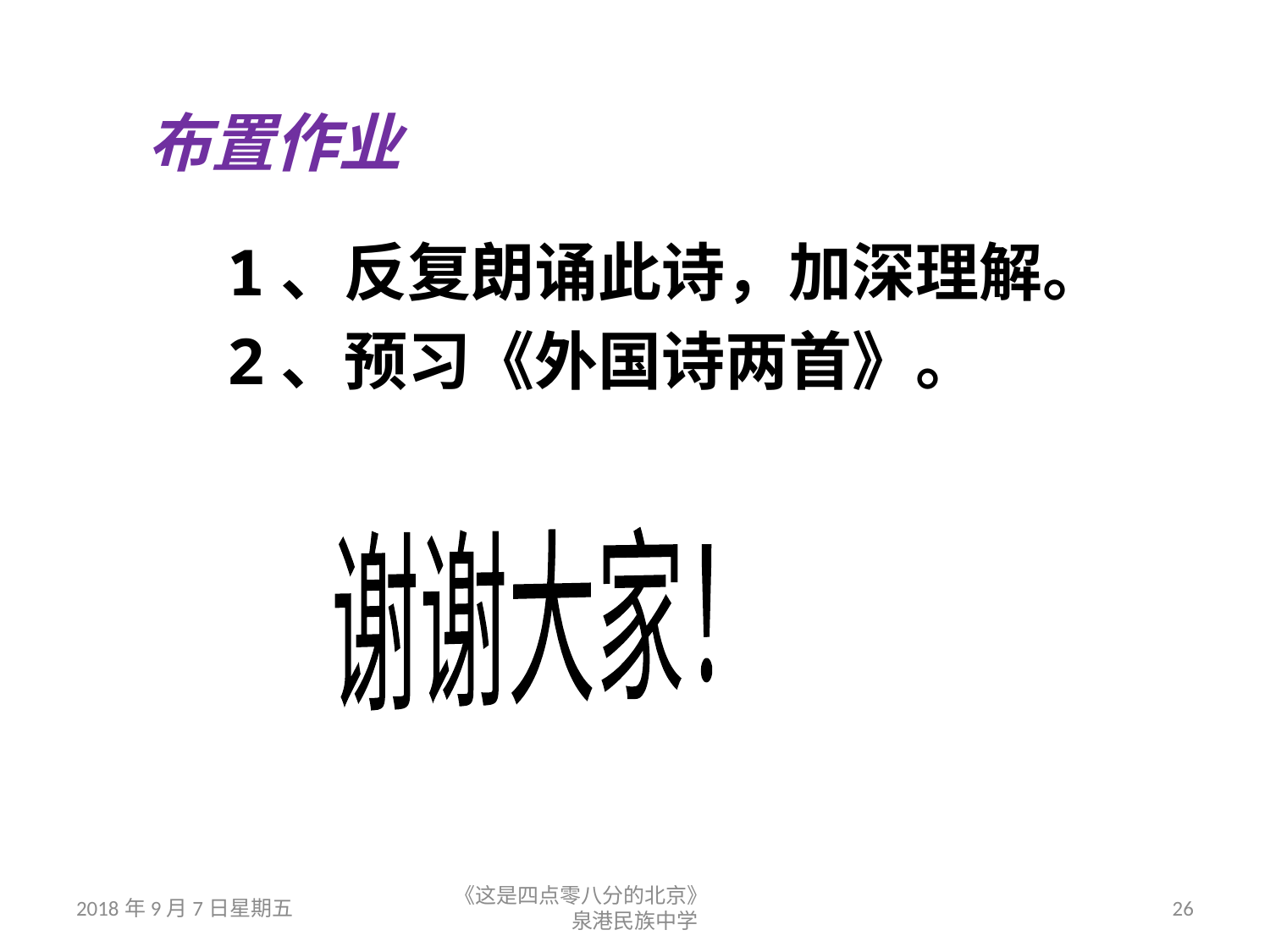

布置作业
1、反复朗诵此诗，加深理解。
2、预习《外国诗两首》。
谢谢大家！
2018年9月7日星期五
《这是四点零八分的北京》                        泉港民族中学
26